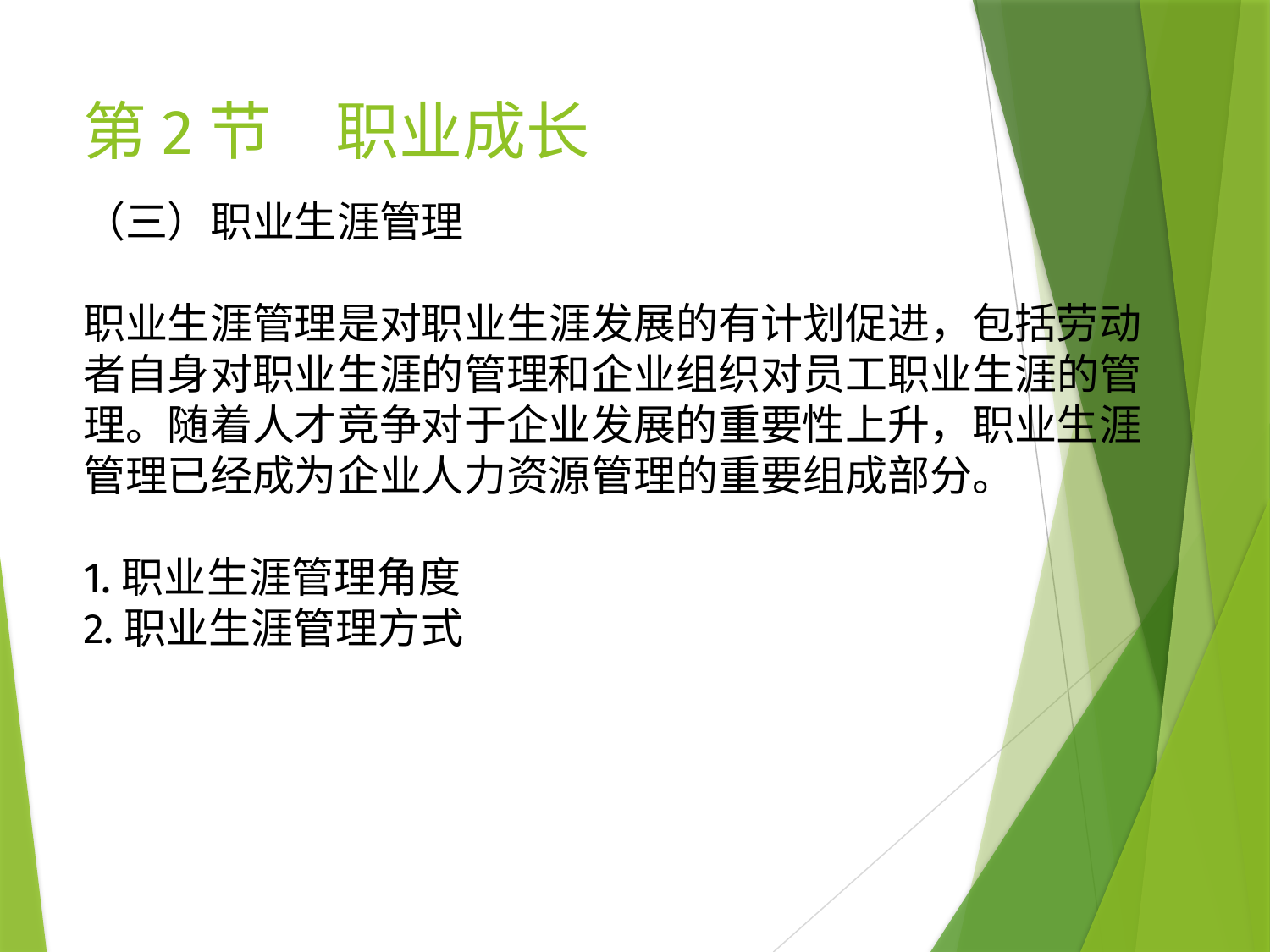

# 第2节　职业成长
（三）职业生涯管理

职业生涯管理是对职业生涯发展的有计划促进，包括劳动者自身对职业生涯的管理和企业组织对员工职业生涯的管理。随着人才竞争对于企业发展的重要性上升，职业生涯管理已经成为企业人力资源管理的重要组成部分。

1.职业生涯管理角度
2.职业生涯管理方式